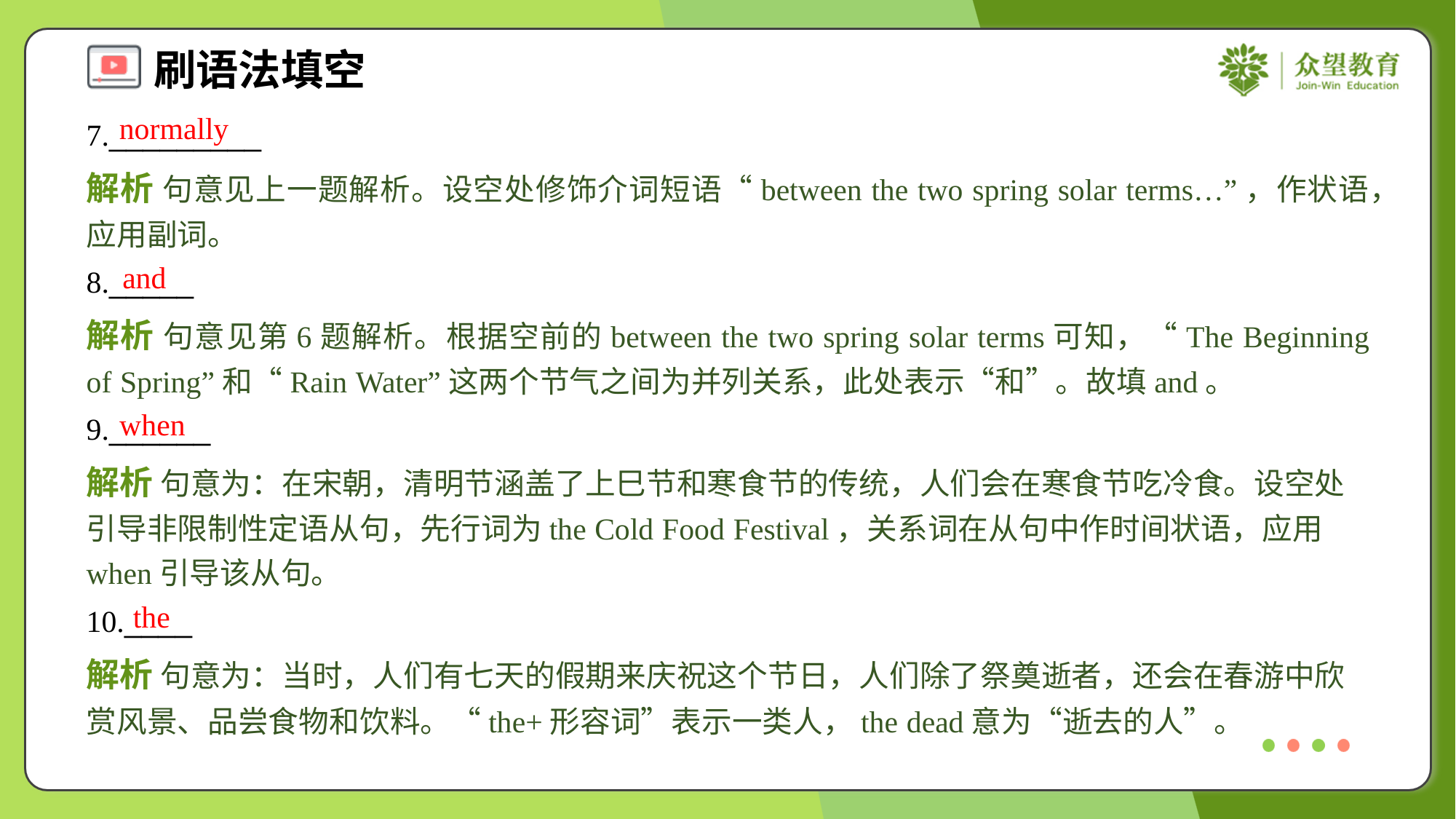

normally
7._________
解析 句意见上一题解析。设空处修饰介词短语“between the two spring solar terms…”，作状语，应用副词。
and
8._____
解析 句意见第6题解析。根据空前的between the two spring solar terms可知，“The Beginning of Spring”和“Rain Water”这两个节气之间为并列关系，此处表示“和”。故填and。
when
9.______
解析 句意为：在宋朝，清明节涵盖了上巳节和寒食节的传统，人们会在寒食节吃冷食。设空处引导非限制性定语从句，先行词为the Cold Food Festival，关系词在从句中作时间状语，应用when引导该从句。
the
10.____
解析 句意为：当时，人们有七天的假期来庆祝这个节日，人们除了祭奠逝者，还会在春游中欣赏风景、品尝食物和饮料。“the+形容词”表示一类人，the dead意为“逝去的人”。